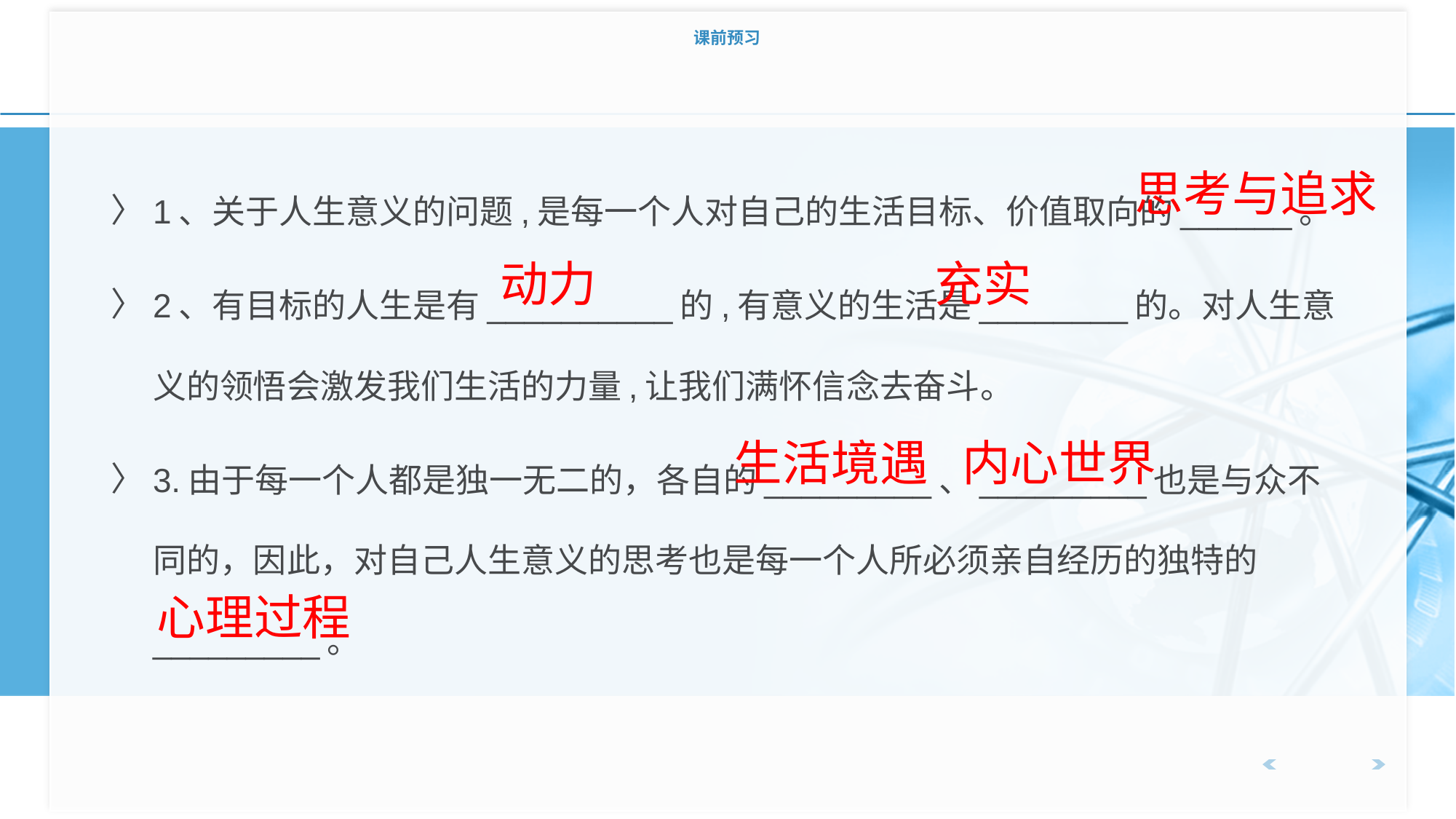

# 课前预习
1、关于人生意义的问题,是每一个人对自己的生活目标、价值取向的______。
2、有目标的人生是有__________的,有意义的生活是________的。对人生意义的领悟会激发我们生活的力量,让我们满怀信念去奋斗。
3.由于每一个人都是独一无二的，各自的_________、_________也是与众不同的，因此，对自己人生意义的思考也是每一个人所必须亲自经历的独特的_________。
思考与追求
   动力
   充实
 生活境遇
内心世界
心理过程